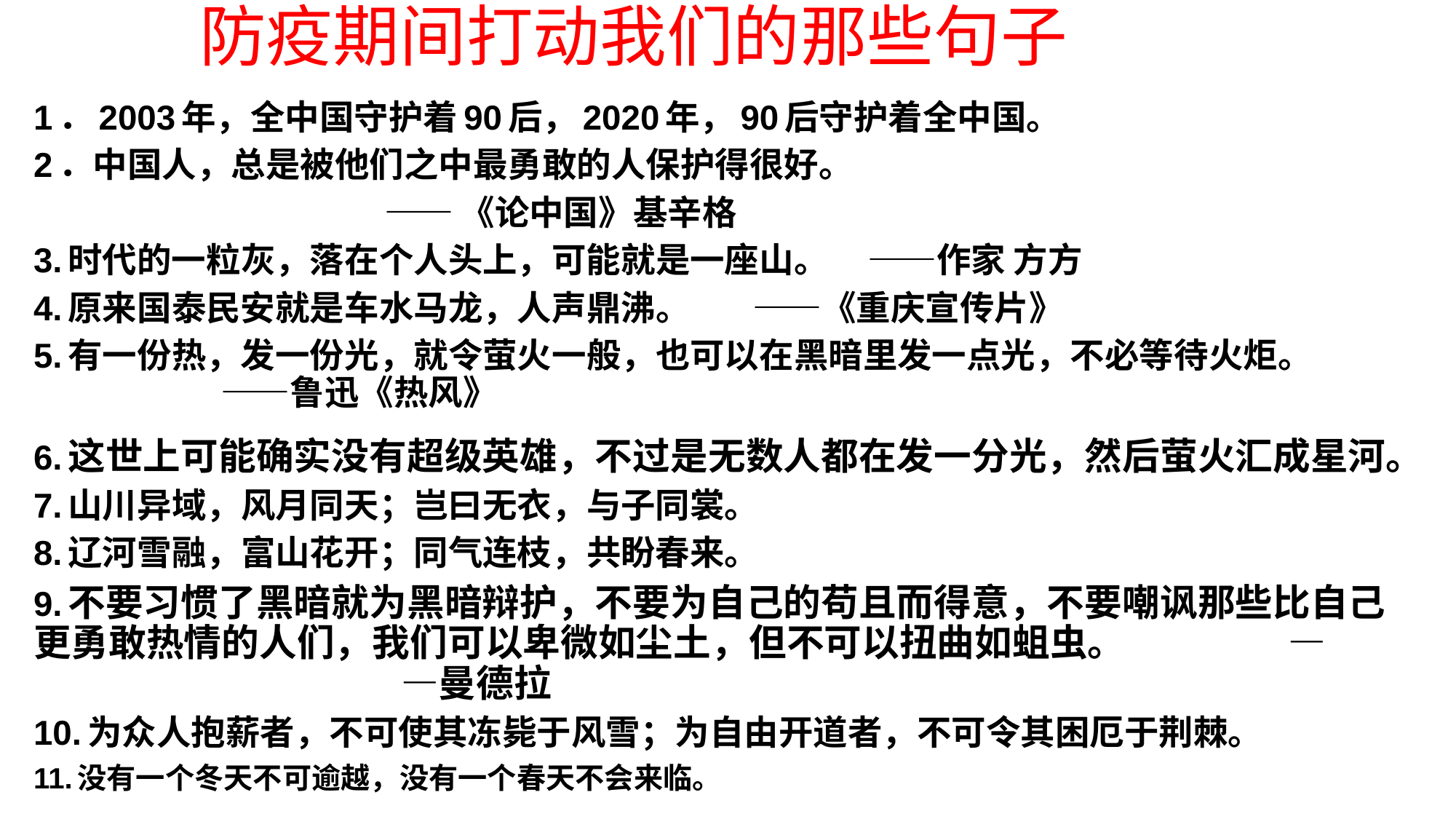

# 防疫期间打动我们的那些句子
1．2003年，全中国守护着90后，2020年，90后守护着全中国。
2．中国人，总是被他们之中最勇敢的人保护得很好。
                                             ——《论中国》基辛格
3.时代的一粒灰，落在个人头上，可能就是一座山。     ——作家 方方
4.原来国泰民安就是车水马龙，人声鼎沸。        ——《重庆宣传片》
5.有一份热，发一份光，就令萤火一般，也可以在黑暗里发一点光，不必等待火炬。                                      ——鲁迅《热风》
6.这世上可能确实没有超级英雄，不过是无数人都在发一分光，然后萤火汇成星河。
7.山川异域，风月同天；岂曰无衣，与子同裳。
8.辽河雪融，富山花开；同气连枝，共盼春来。
9.不要习惯了黑暗就为黑暗辩护，不要为自己的苟且而得意，不要嘲讽那些比自己更勇敢热情的人们，我们可以卑微如尘土，但不可以扭曲如蛆虫。                   —                                                      —曼德拉
10.为众人抱薪者，不可使其冻毙于风雪；为自由开道者，不可令其困厄于荆棘。
11.没有一个冬天不可逾越，没有一个春天不会来临。